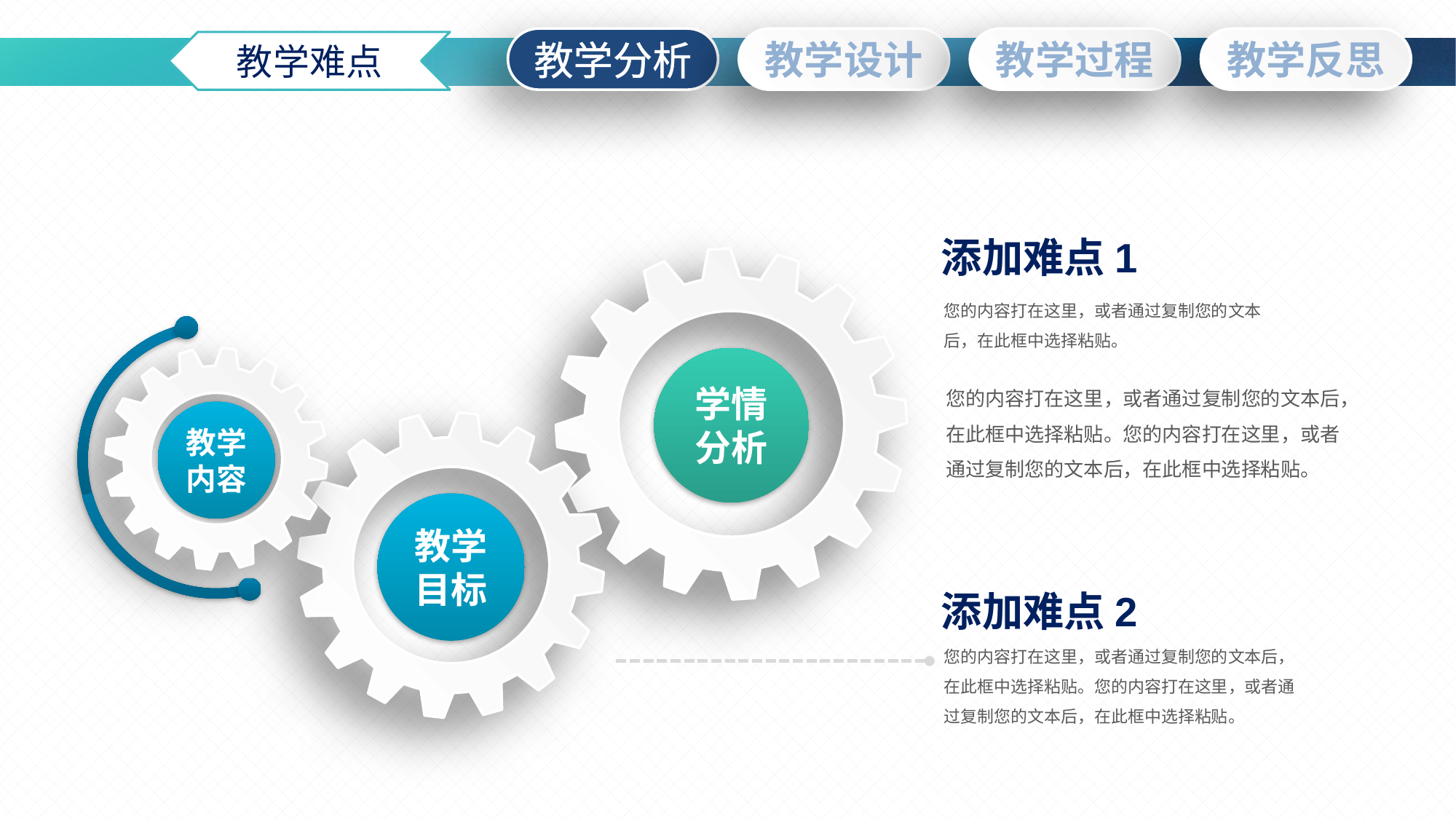

教学难点
添加难点1
您的内容打在这里，或者通过复制您的文本后，在此框中选择粘贴。

学情
分析
您的内容打在这里，或者通过复制您的文本后，在此框中选择粘贴。您的内容打在这里，或者通过复制您的文本后，在此框中选择粘贴。
教学内容

教学
目标
添加难点2
您的内容打在这里，或者通过复制您的文本后，在此框中选择粘贴。您的内容打在这里，或者通过复制您的文本后，在此框中选择粘贴。